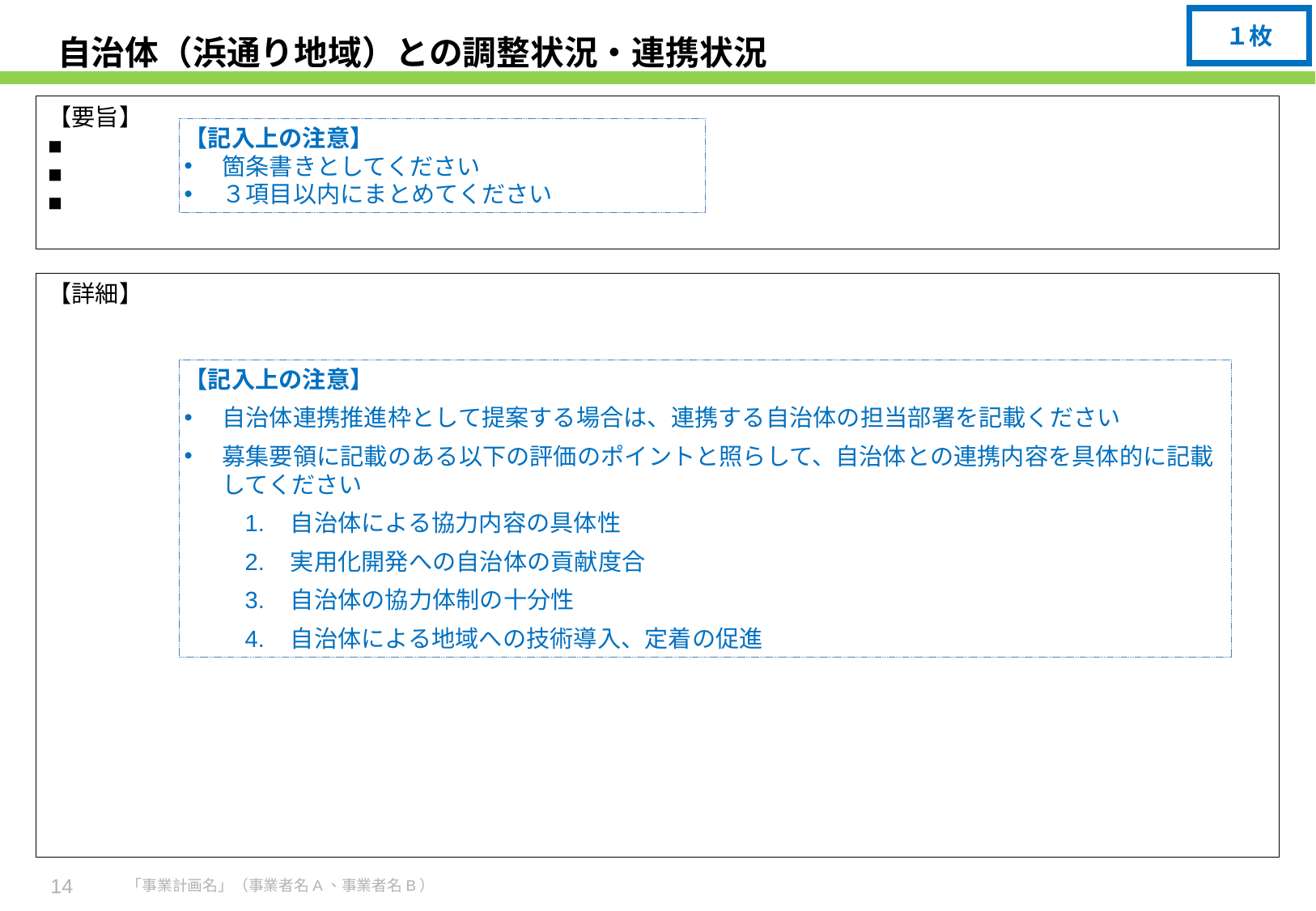

１枚
# 自治体（浜通り地域）との調整状況・連携状況
【要旨】
■
■
■
【記入上の注意】
箇条書きとしてください
３項目以内にまとめてください
【詳細】
【記入上の注意】
自治体連携推進枠として提案する場合は、連携する自治体の担当部署を記載ください
募集要領に記載のある以下の評価のポイントと照らして、自治体との連携内容を具体的に記載してください
自治体による協力内容の具体性
実用化開発への自治体の貢献度合
自治体の協力体制の十分性
自治体による地域への技術導入、定着の促進
14
「事業計画名」（事業者名A、事業者名B）